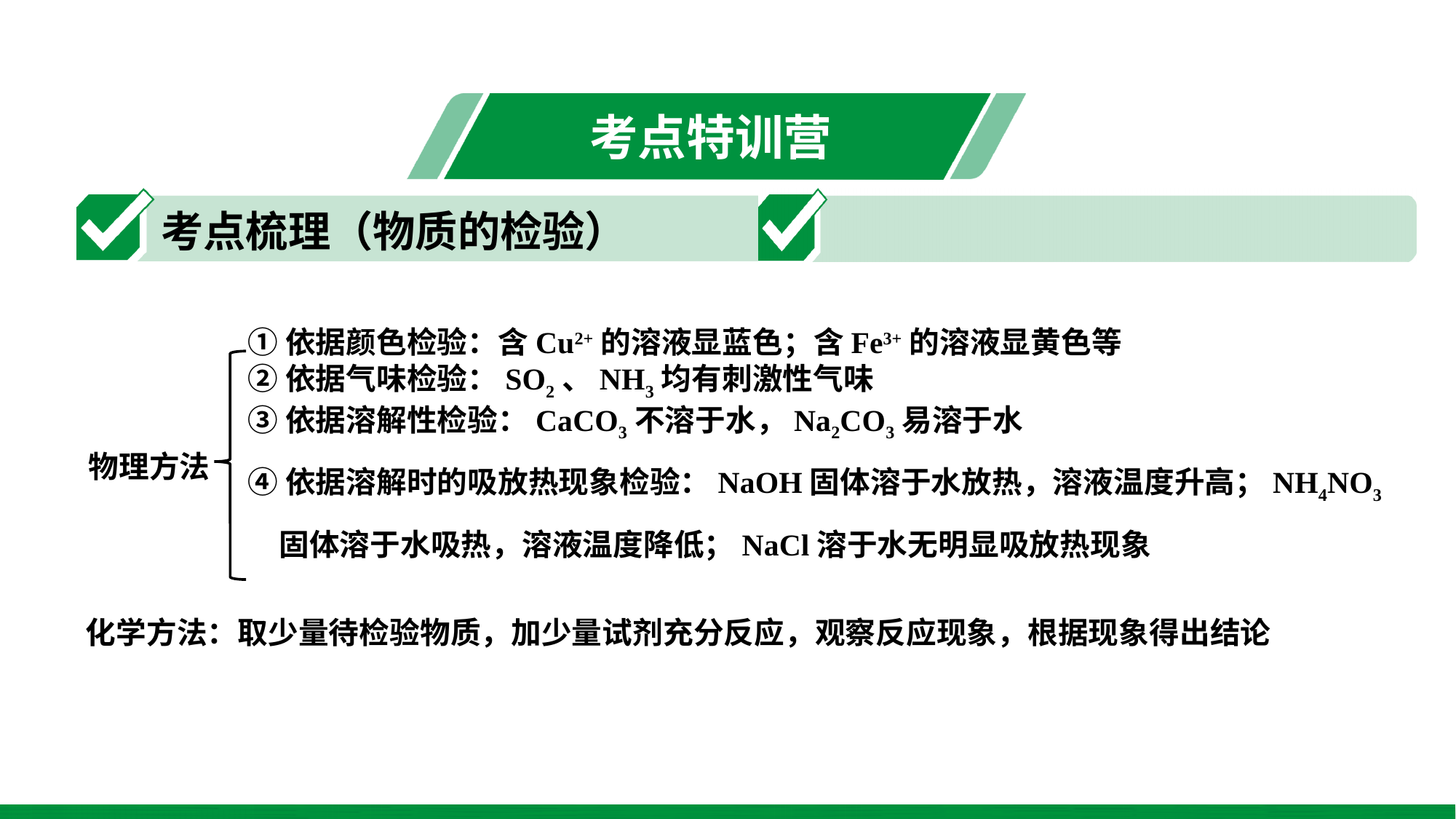

①依据颜色检验：含Cu2+的溶液显蓝色；含Fe3+的溶液显黄色等②依据气味检验：SO2、NH3均有刺激性气味③依据溶解性检验：CaCO3不溶于水，Na2CO3易溶于水④依据溶解时的吸放热现象检验：NaOH固体溶于水放热，溶液温度升高；NH4NO3
      固体溶于水吸热，溶液温度降低；NaCl溶于水无明显吸放热现象

物理方法
化学方法：取少量待检验物质，加少量试剂充分反应，观察反应现象，根据现象得出结论